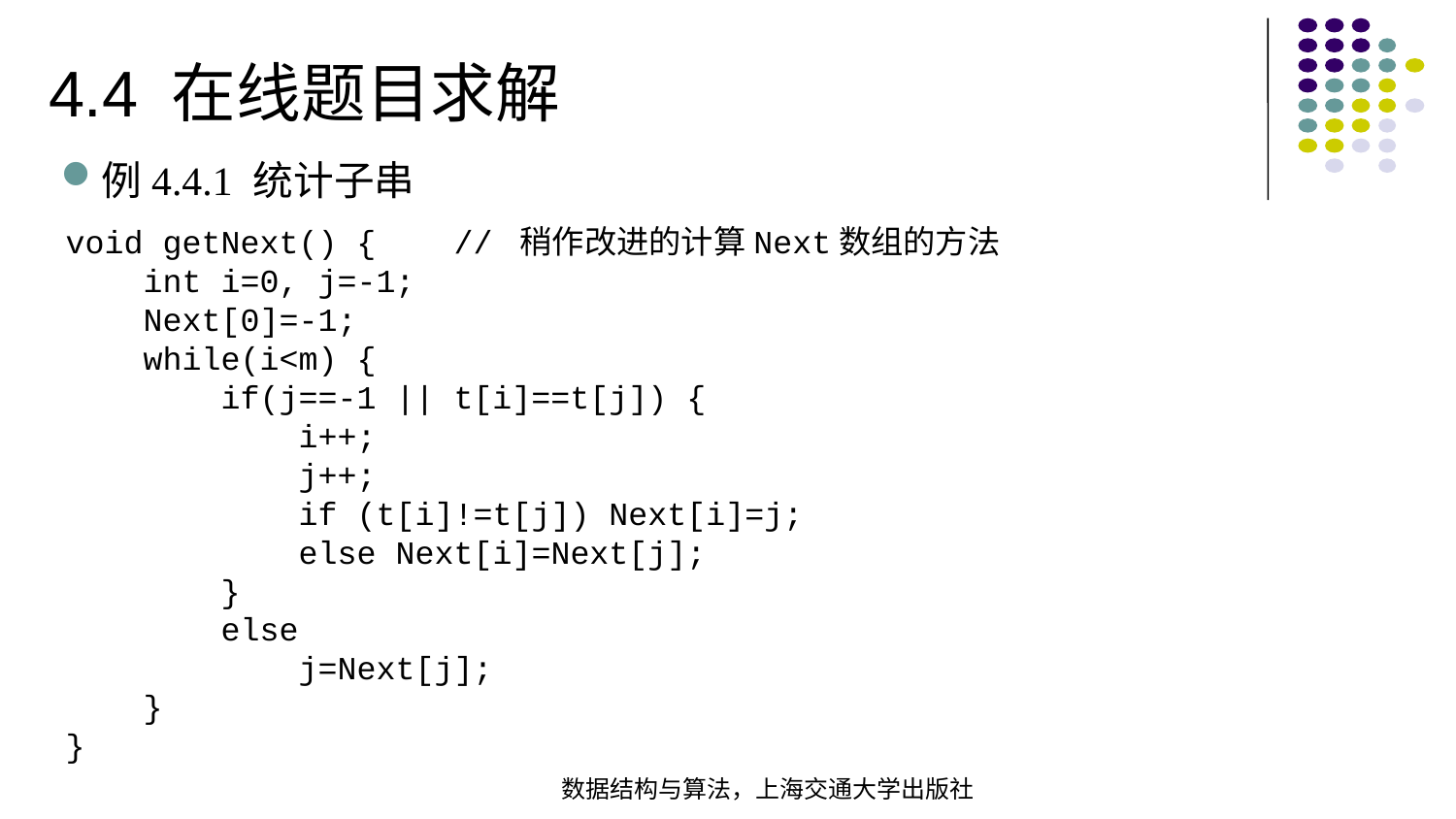

4.4 在线题目求解
例4.4.1 统计子串
void getNext() {    // 稍作改进的计算Next数组的方法    int i=0, j=-1;    Next[0]=-1;    while(i<m) {        if(j==-1 || t[i]==t[j]) {            i++;            j++;            if (t[i]!=t[j]) Next[i]=j;            else Next[i]=Next[j];        }        else            j=Next[j];    }
}